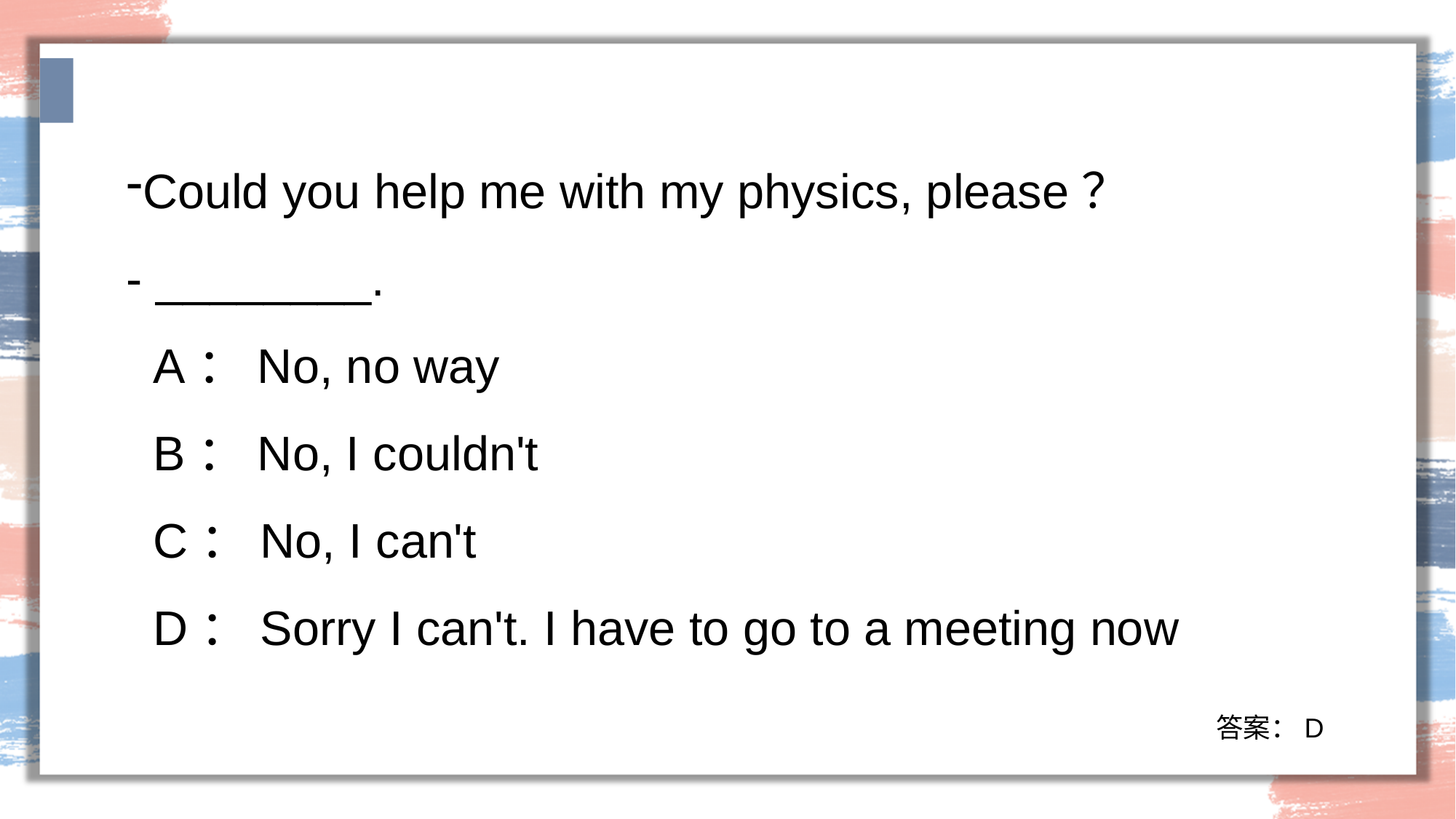

Could you help me with my physics, please？
- ________.
  A：No, no way
  B：No, I couldn't
  C：No, I can't
  D：Sorry I can't. I have to go to a meeting now
答案：D